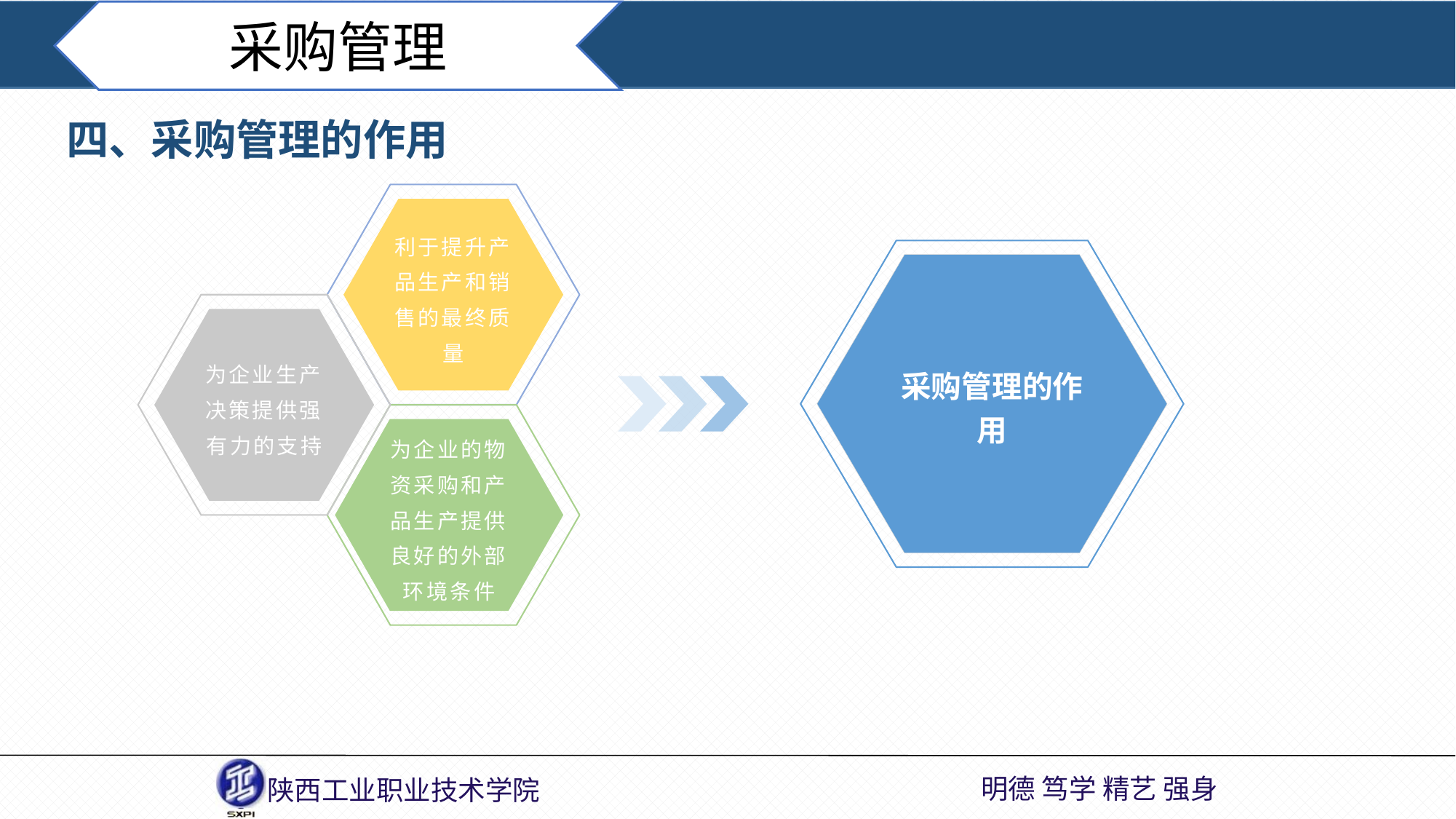

采购管理
四、采购管理的作用

利于提升产品生产和销售的最终质量

采购管理的作用

为企业生产决策提供强有力的支持

为企业的物资采购和产品生产提供良好的外部环境条件